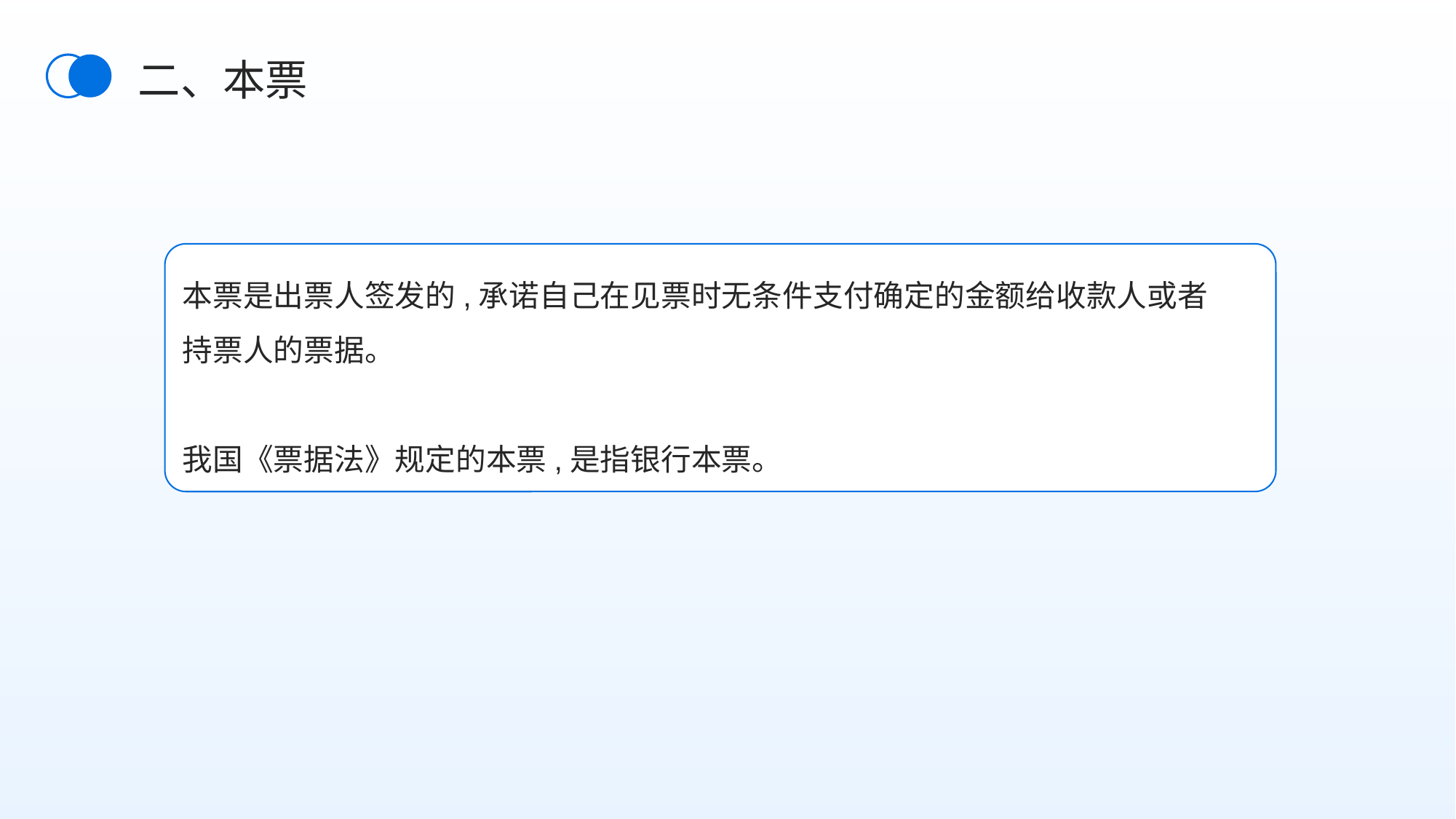

二、本票

本票是出票人签发的,承诺自己在见票时无条件支付确定的金额给收款人或者持票人的票据。

我国《票据法》规定的本票,是指银行本票。